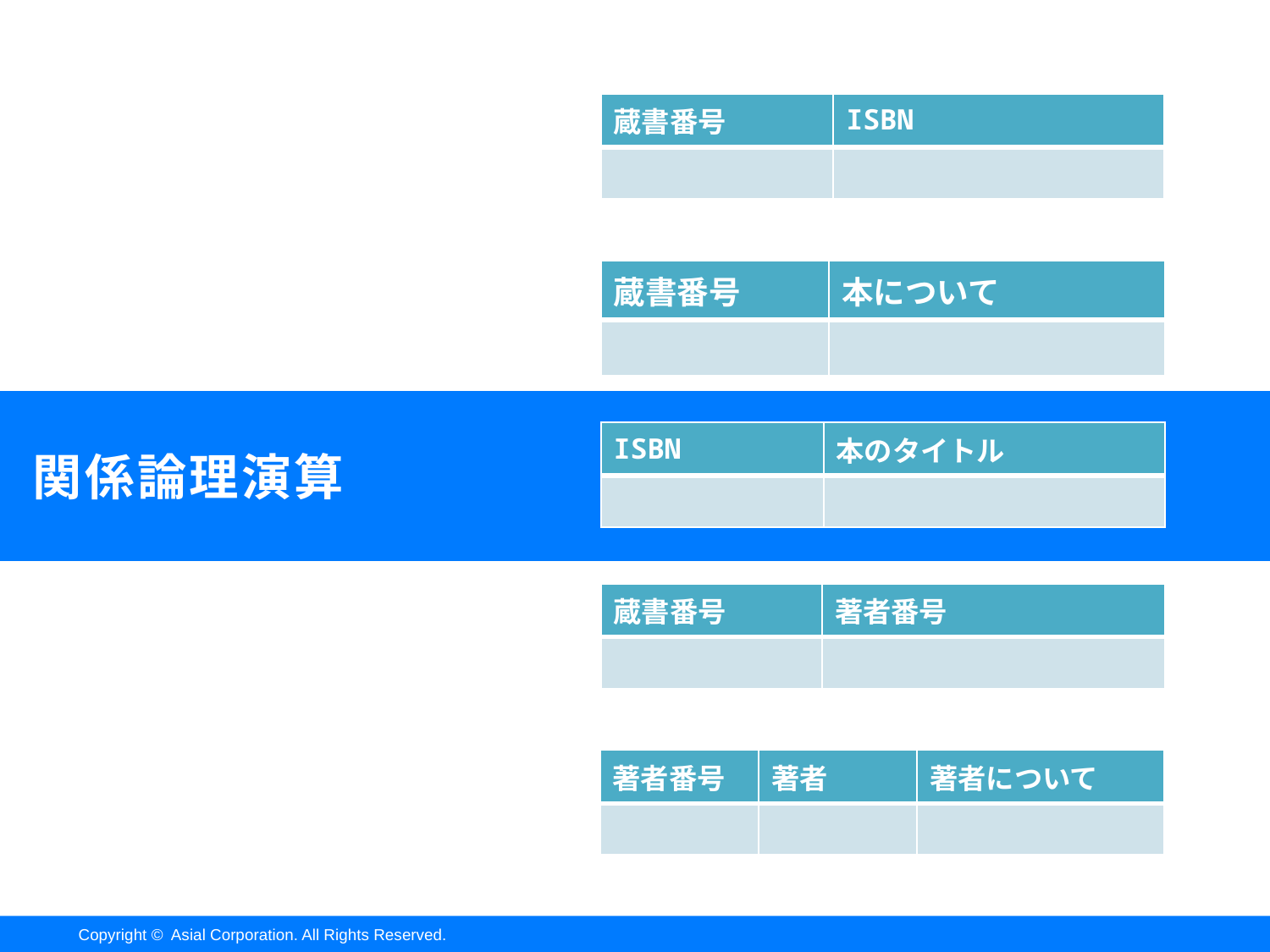

| 蔵書番号 | ISBN |
| --- | --- |
|  |  |
| 蔵書番号 | 本について |
| --- | --- |
|  |  |
# 関係論理演算
| ISBN | 本のタイトル |
| --- | --- |
|  |  |
| 蔵書番号 | 著者番号 |
| --- | --- |
|  |  |
| 著者番号 | 著者 | 著者について |
| --- | --- | --- |
|  |  |  |